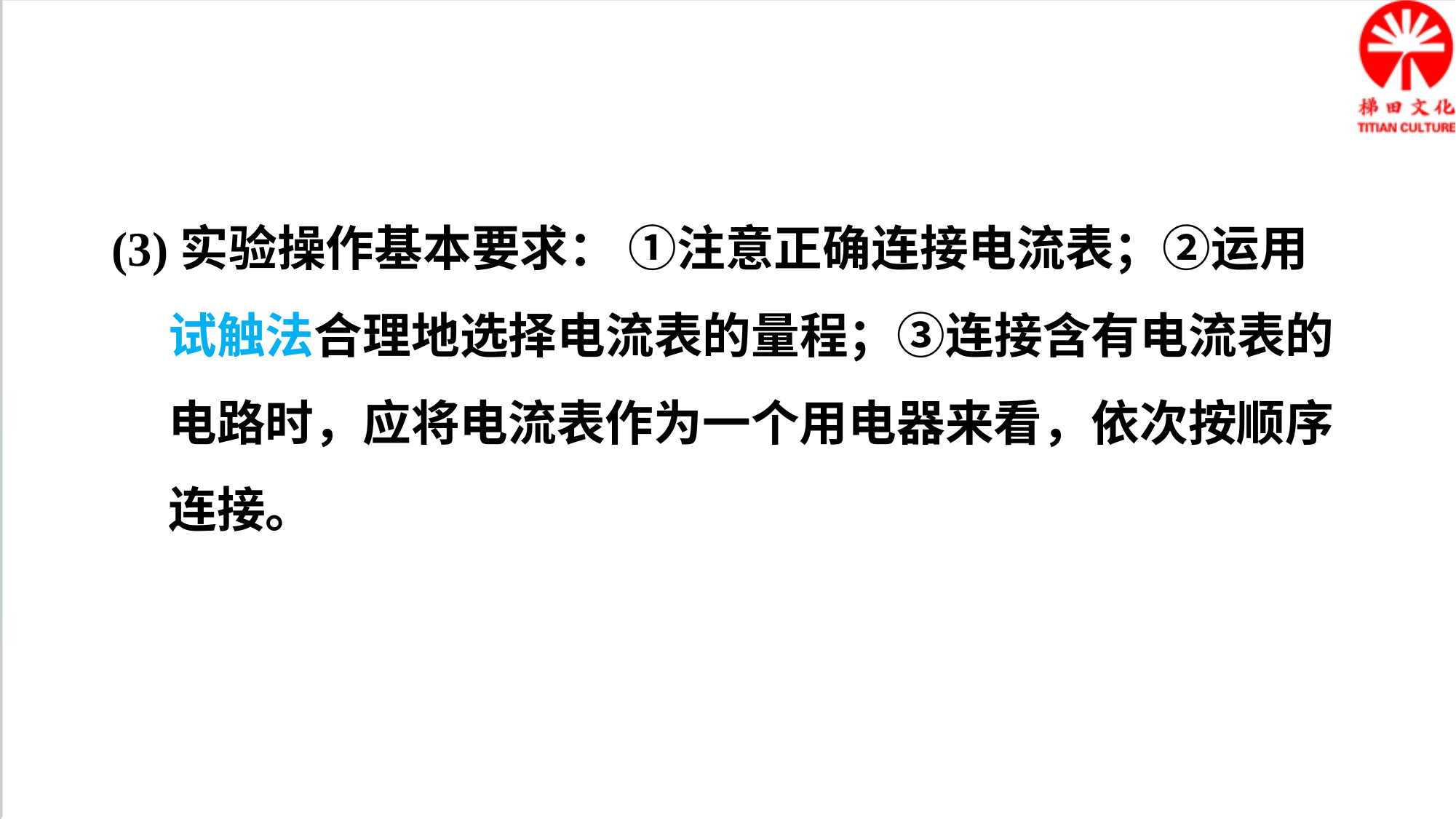

(3)实验操作基本要求： ①注意正确连接电流表；②运用试触法合理地选择电流表的量程；③连接含有电流表的电路时，应将电流表作为一个用电器来看，依次按顺序连接。